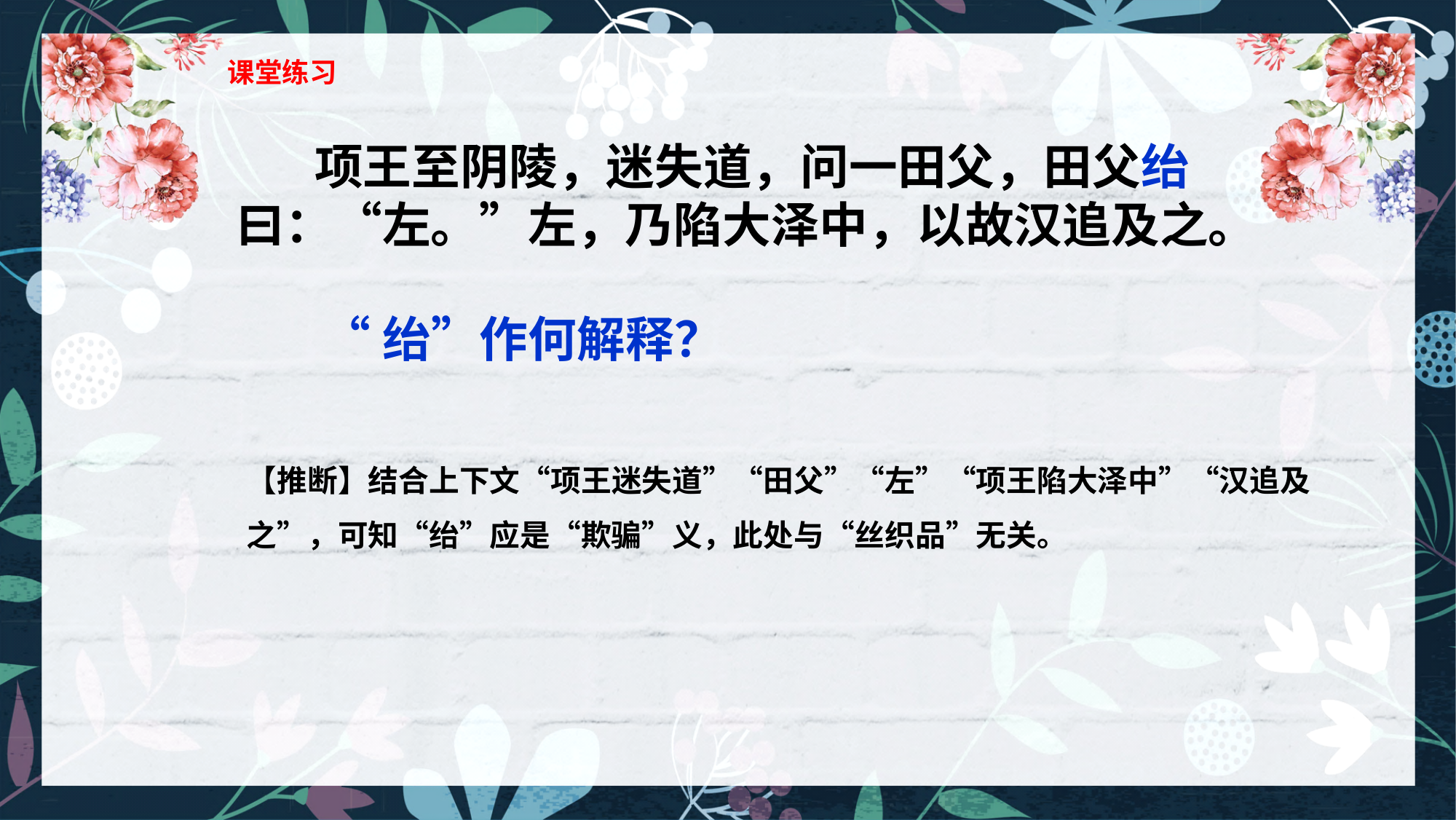

课堂练习
      项王至阴陵，迷失道，问一田父，田父绐曰：“左。”左，乃陷大泽中，以故汉追及之。

“绐”作何解释？
【推断】结合上下文“项王迷失道”“田父”“左”“项王陷大泽中”“汉追及之”，可知“绐”应是“欺骗”义，此处与“丝织品”无关。